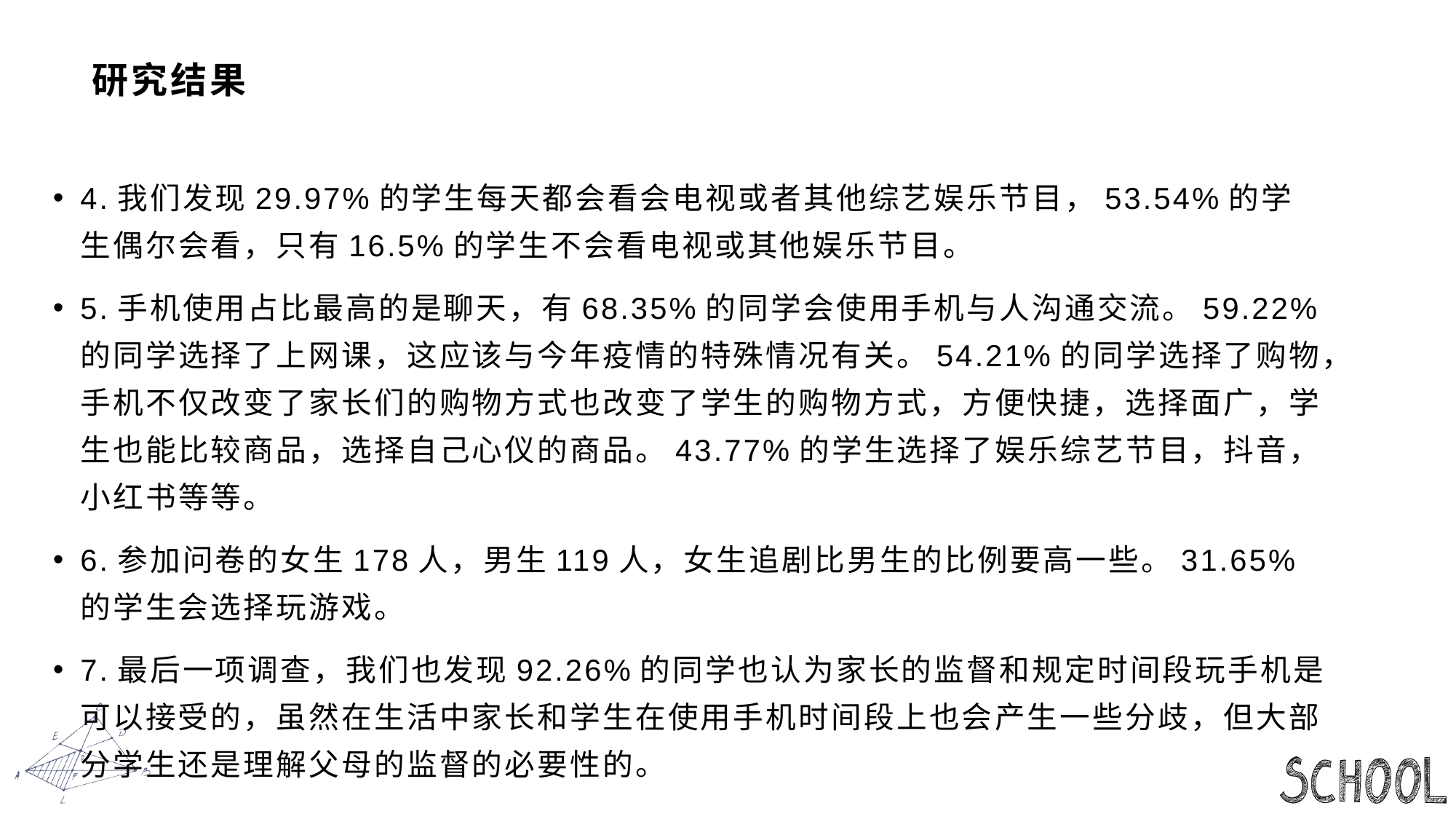

# 研究结果

4.我们发现29.97%的学生每天都会看会电视或者其他综艺娱乐节目，53.54%的学生偶尔会看，只有16.5%的学生不会看电视或其他娱乐节目。
5.手机使用占比最高的是聊天，有68.35%的同学会使用手机与人沟通交流。59.22%的同学选择了上网课，这应该与今年疫情的特殊情况有关。54.21%的同学选择了购物，手机不仅改变了家长们的购物方式也改变了学生的购物方式，方便快捷，选择面广，学生也能比较商品，选择自己心仪的商品。43.77%的学生选择了娱乐综艺节目，抖音，小红书等等。
6.参加问卷的女生178人，男生119人，女生追剧比男生的比例要高一些。31.65%的学生会选择玩游戏。
7.最后一项调查，我们也发现92.26%的同学也认为家长的监督和规定时间段玩手机是可以接受的，虽然在生活中家长和学生在使用手机时间段上也会产生一些分歧，但大部分学生还是理解父母的监督的必要性的。